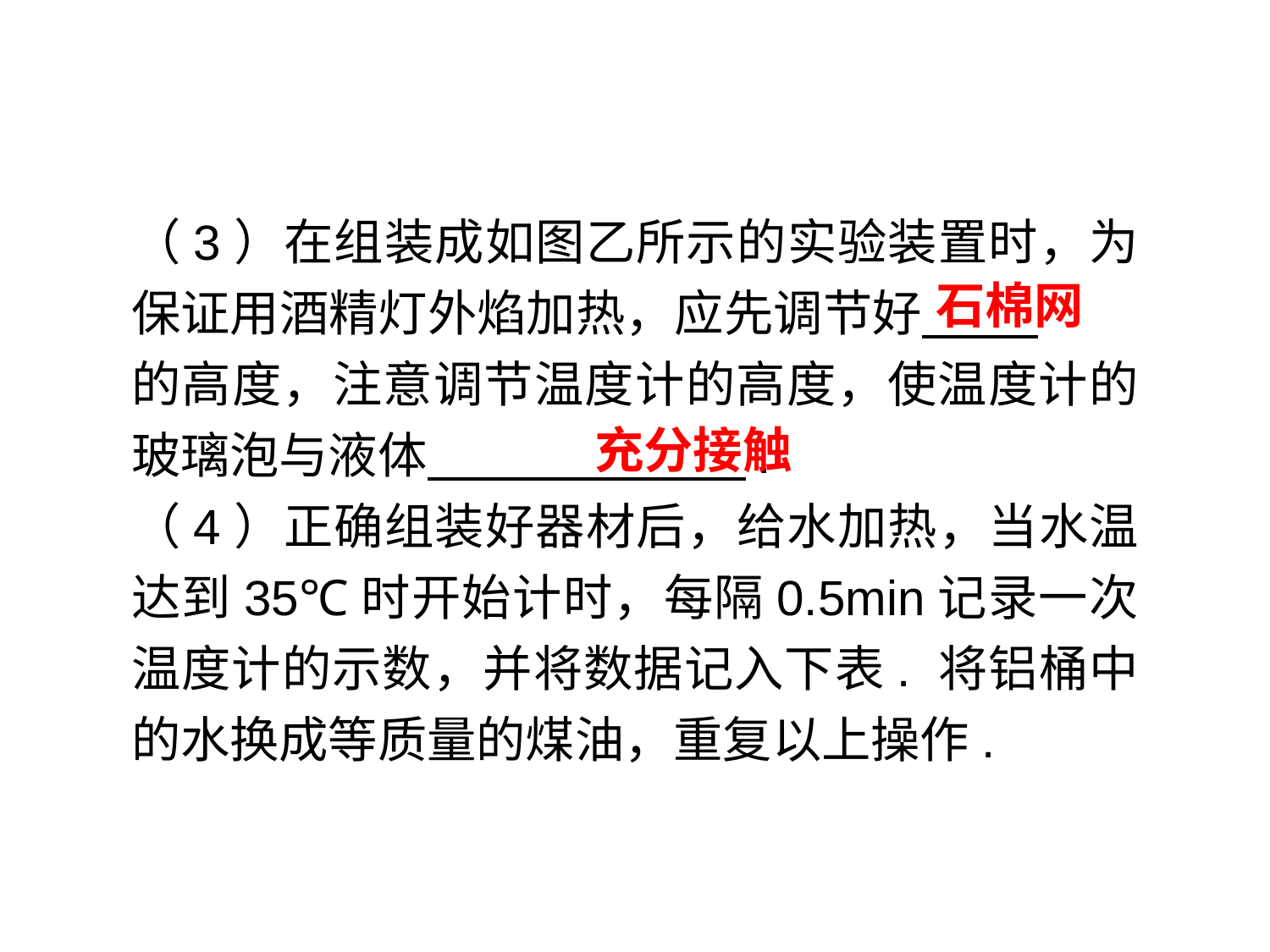

（3）在组装成如图乙所示的实验装置时，为保证用酒精灯外焰加热，应先调节好　      . 　的高度，注意调节温度计的高度，使温度计的玻璃泡与液体　                    　.
（4）正确组装好器材后，给水加热，当水温达到35℃时开始计时，每隔0.5min记录一次温度计的示数，并将数据记入下表. 将铝桶中的水换成等质量的煤油，重复以上操作.
石棉网
 充分接触